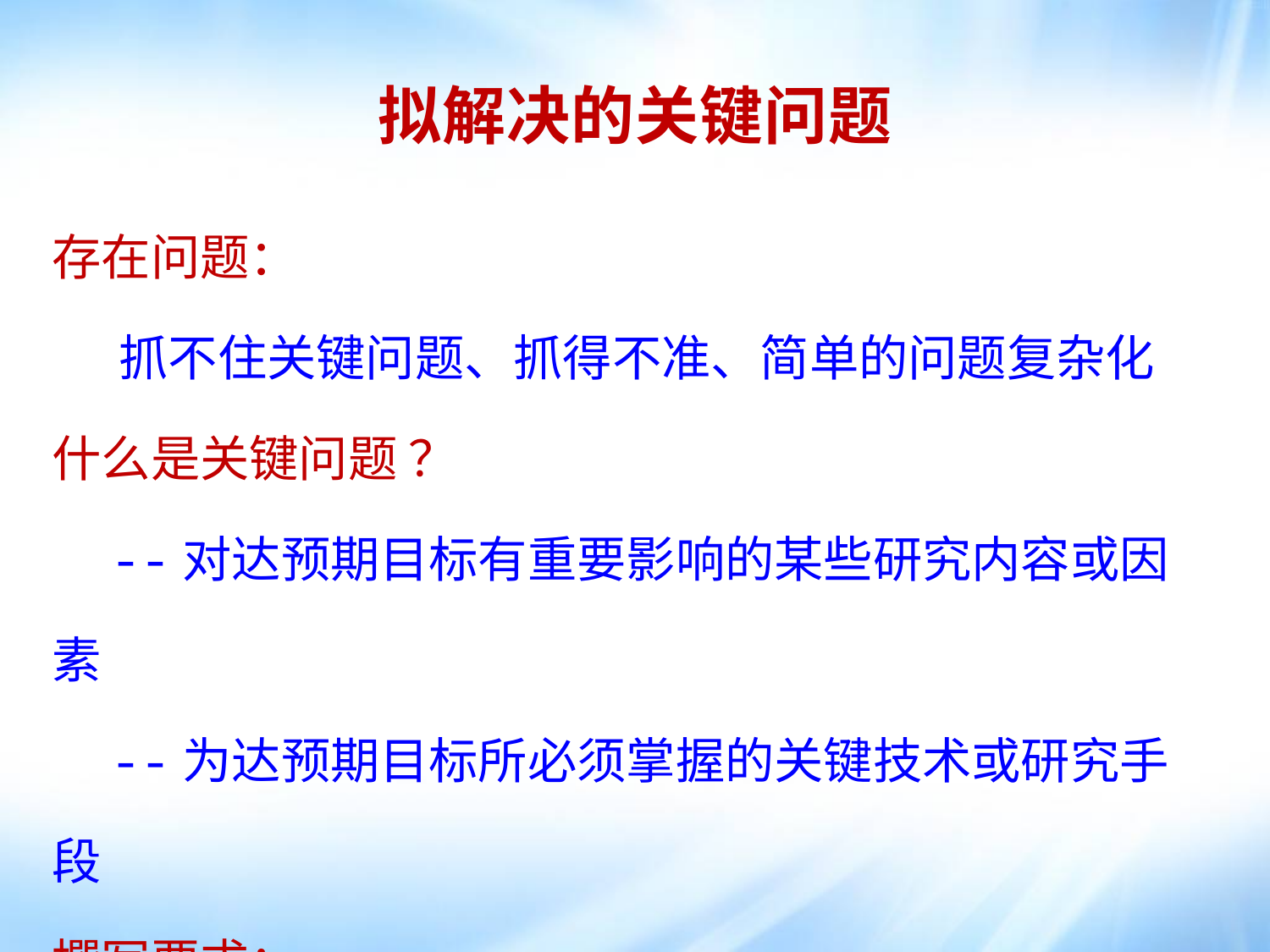

拟解决的关键问题
存在问题：
     抓不住关键问题、抓得不准、简单的问题复杂化
什么是关键问题 ？
  --对达预期目标有重要影响的某些研究内容或因素
  --为达预期目标所必须掌握的关键技术或研究手段
撰写要求：
     找出关键问题，提出解决办法